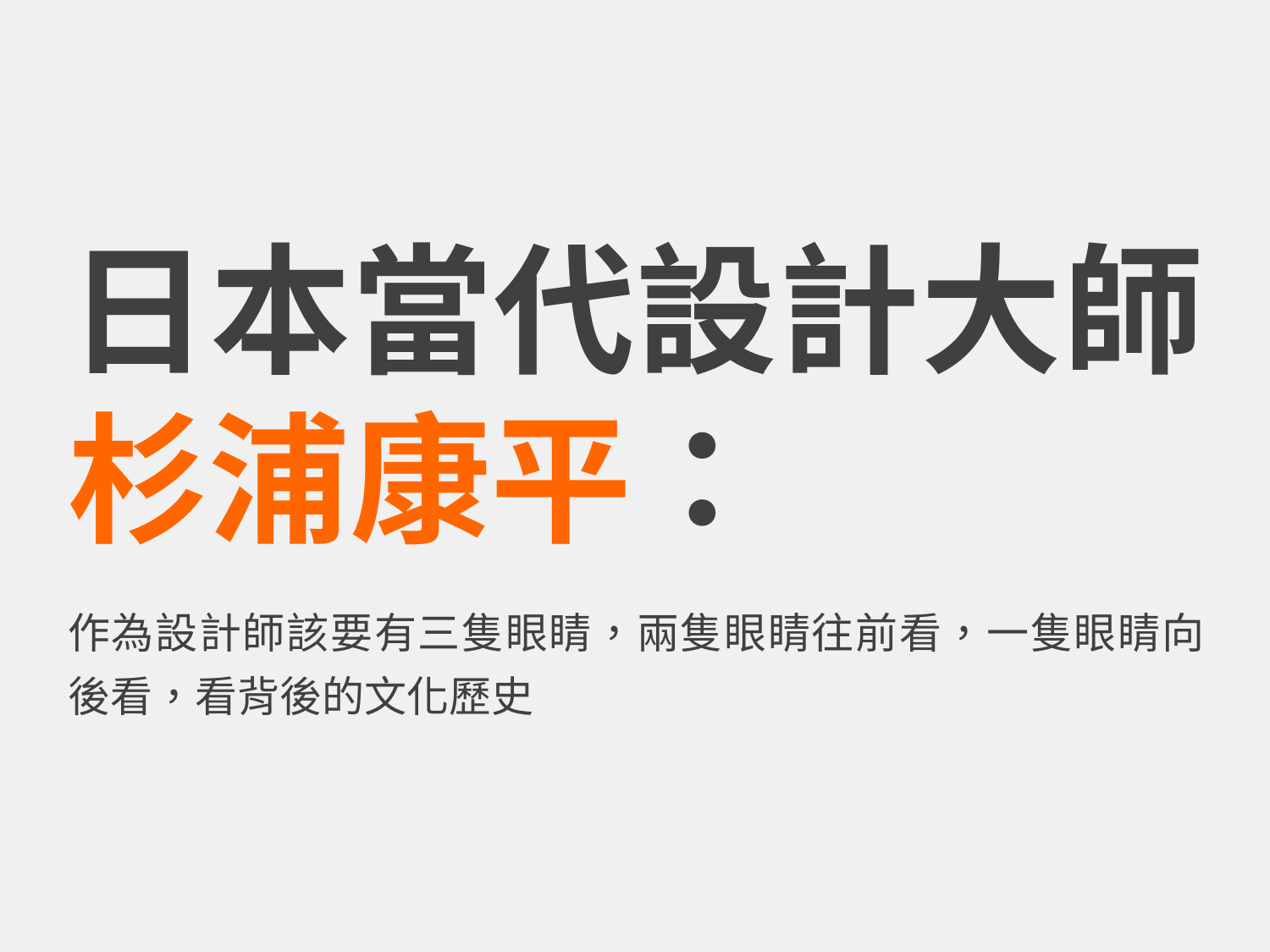

日本當代設計大師杉浦康平：
作為設計師該要有三隻眼睛，兩隻眼睛往前看，一隻眼睛向後看，看背後的文化歷史